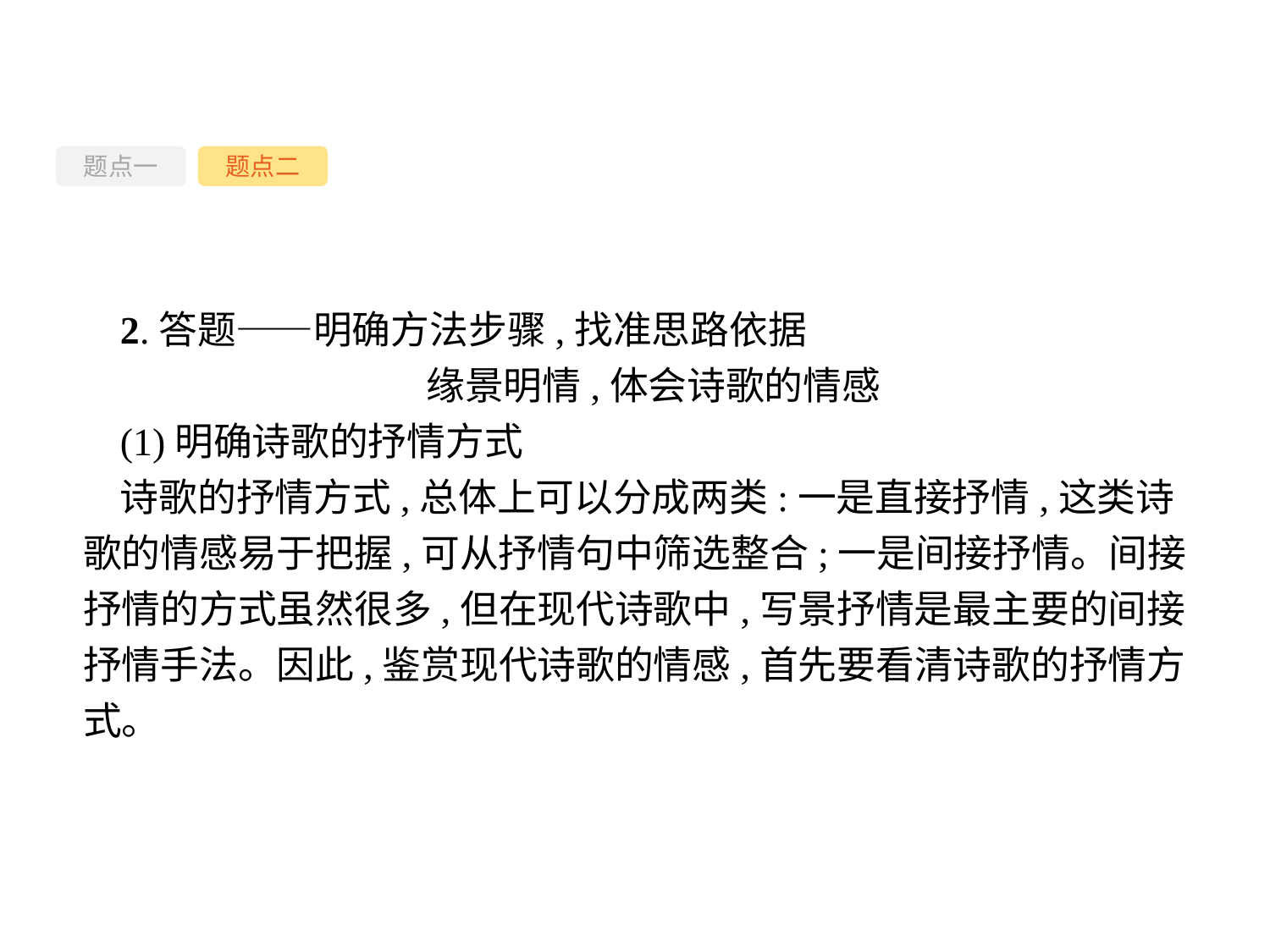

题点一
题点二
2.答题——明确方法步骤,找准思路依据
缘景明情,体会诗歌的情感
(1)明确诗歌的抒情方式
诗歌的抒情方式,总体上可以分成两类:一是直接抒情,这类诗歌的情感易于把握,可从抒情句中筛选整合;一是间接抒情。间接抒情的方式虽然很多,但在现代诗歌中,写景抒情是最主要的间接抒情手法。因此,鉴赏现代诗歌的情感,首先要看清诗歌的抒情方式。
-34-